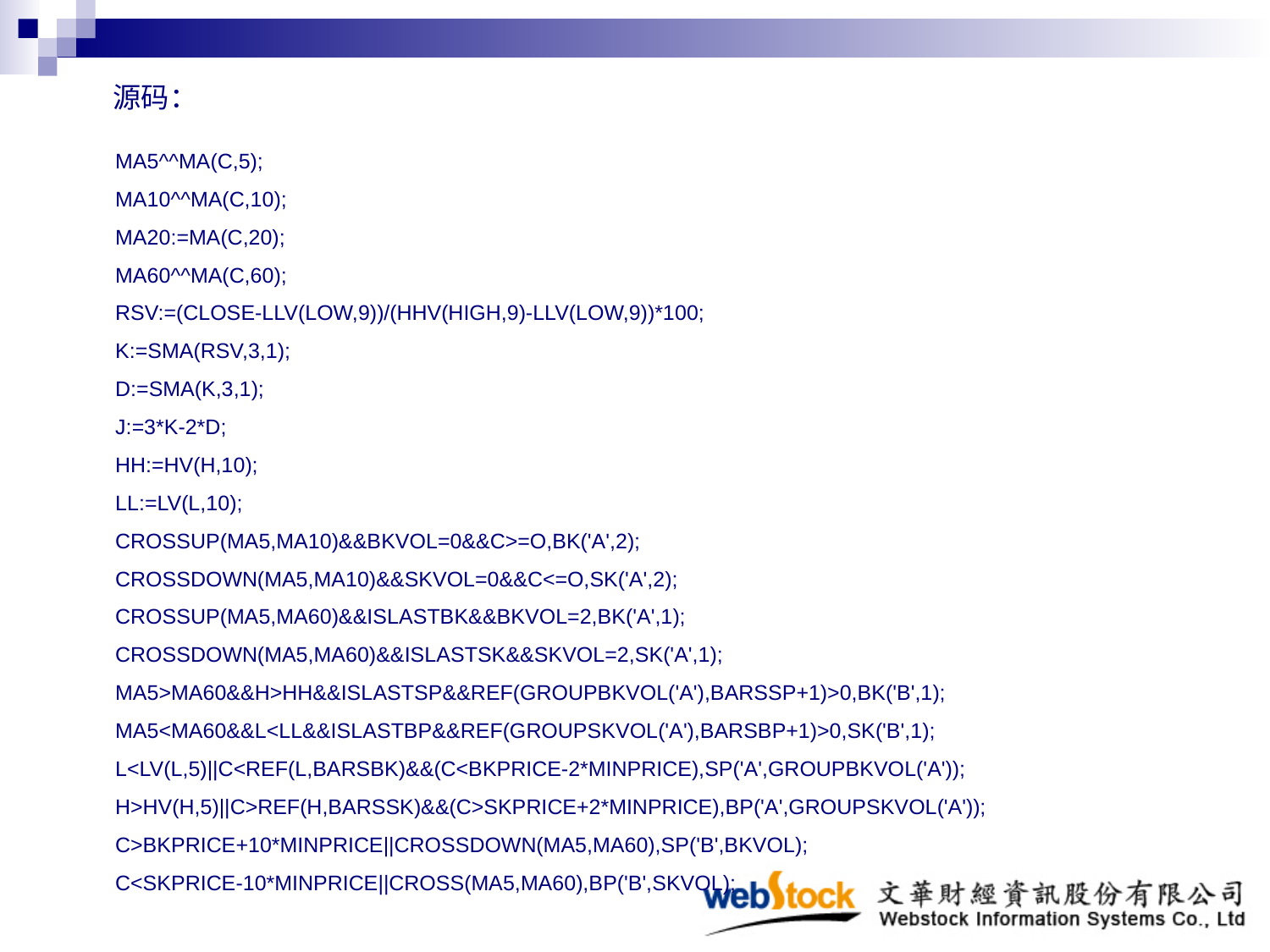

# 源码：
MA5^^MA(C,5);
MA10^^MA(C,10);
MA20:=MA(C,20);
MA60^^MA(C,60);
RSV:=(CLOSE-LLV(LOW,9))/(HHV(HIGH,9)-LLV(LOW,9))*100;
K:=SMA(RSV,3,1);
D:=SMA(K,3,1);
J:=3*K-2*D;
HH:=HV(H,10);
LL:=LV(L,10);
CROSSUP(MA5,MA10)&&BKVOL=0&&C>=O,BK('A',2);
CROSSDOWN(MA5,MA10)&&SKVOL=0&&C<=O,SK('A',2);
CROSSUP(MA5,MA60)&&ISLASTBK&&BKVOL=2,BK('A',1);
CROSSDOWN(MA5,MA60)&&ISLASTSK&&SKVOL=2,SK('A',1);
MA5>MA60&&H>HH&&ISLASTSP&&REF(GROUPBKVOL('A'),BARSSP+1)>0,BK('B',1);
MA5<MA60&&L<LL&&ISLASTBP&&REF(GROUPSKVOL('A'),BARSBP+1)>0,SK('B',1);
L<LV(L,5)||C<REF(L,BARSBK)&&(C<BKPRICE-2*MINPRICE),SP('A',GROUPBKVOL('A'));
H>HV(H,5)||C>REF(H,BARSSK)&&(C>SKPRICE+2*MINPRICE),BP('A',GROUPSKVOL('A'));
C>BKPRICE+10*MINPRICE||CROSSDOWN(MA5,MA60),SP('B',BKVOL);
C<SKPRICE-10*MINPRICE||CROSS(MA5,MA60),BP('B',SKVOL);